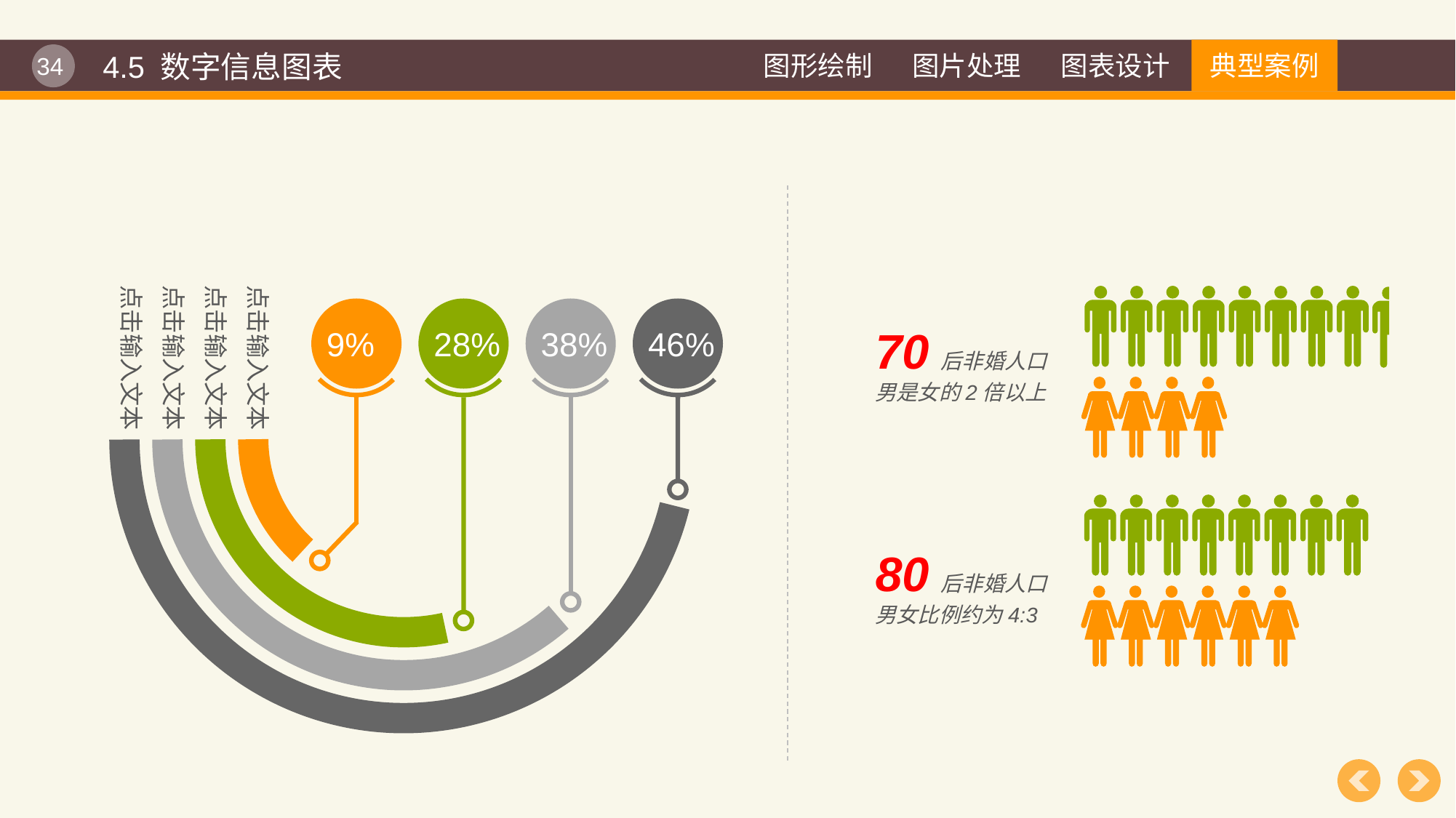

4.5 数字信息图表

点击输入文本
点击输入文本
点击输入文本
点击输入文本

9%

28%

38%

46%

70后非婚人口
男是女的2倍以上

80后非婚人口
男女比例约为4:3